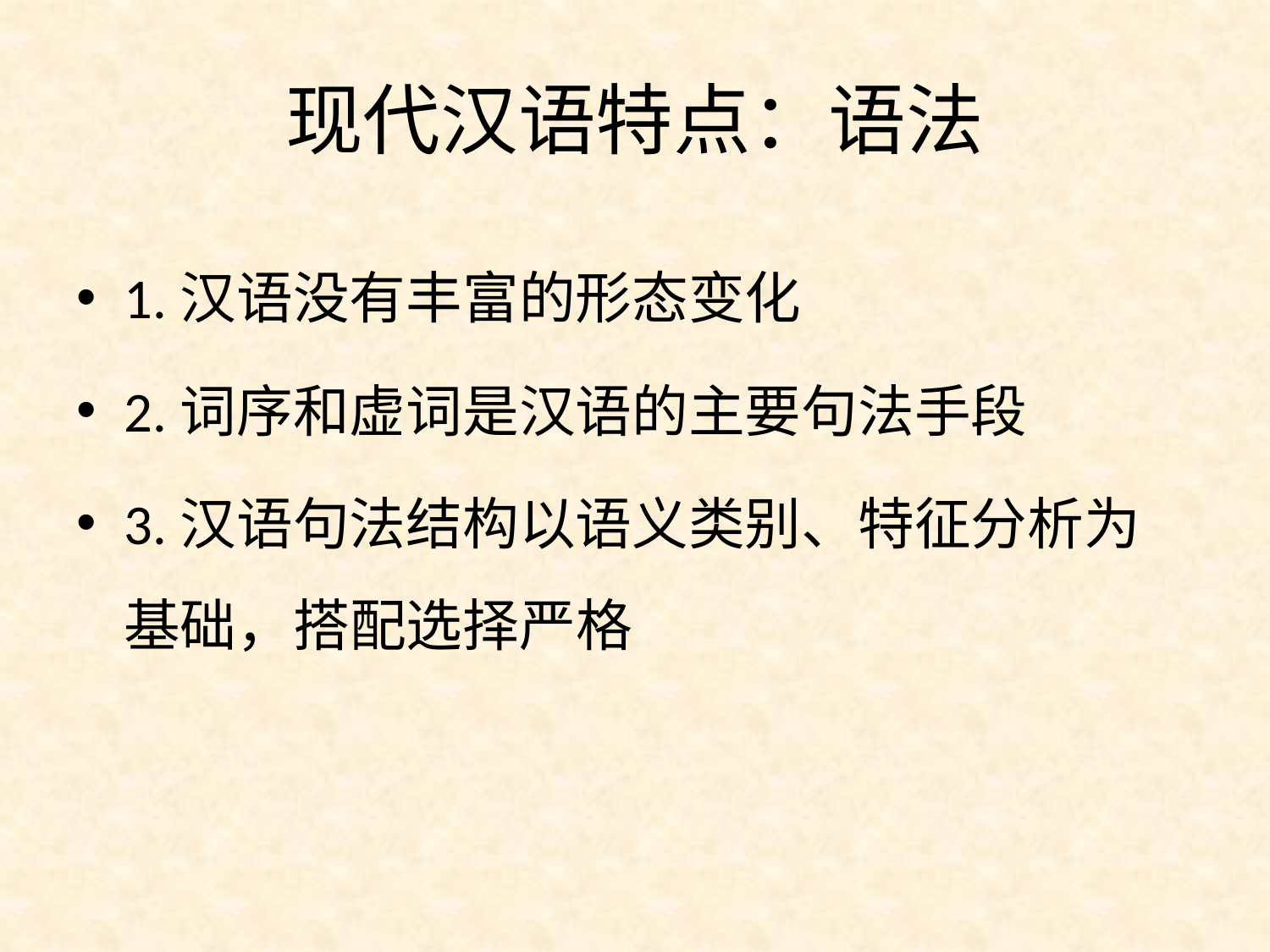

# 现代汉语特点：语法
1.汉语没有丰富的形态变化
2.词序和虚词是汉语的主要句法手段
3.汉语句法结构以语义类别、特征分析为基础，搭配选择严格